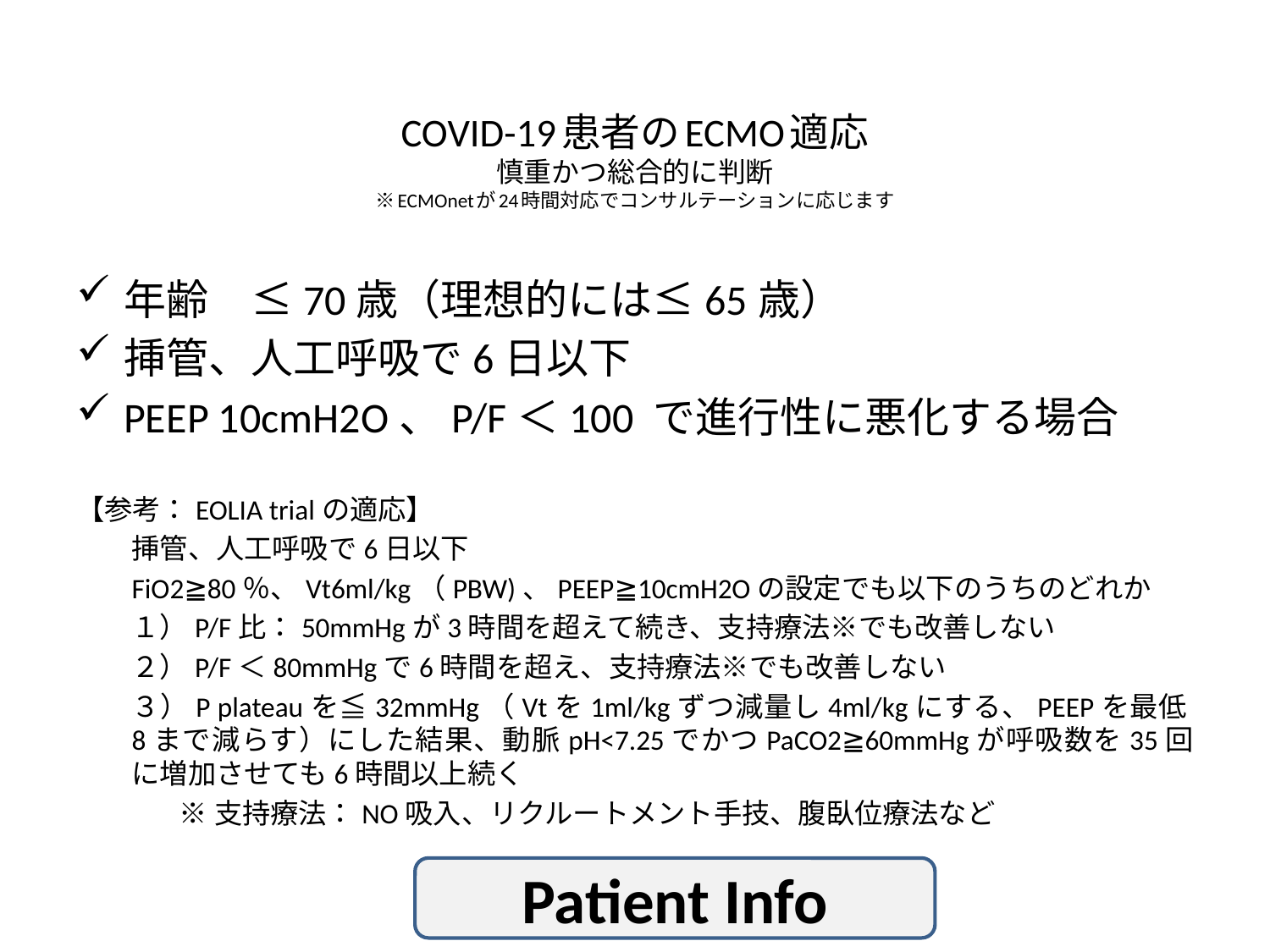

# COVID-19患者のECMO適応 慎重かつ総合的に判断 ※ECMOnetが24時間対応でコンサルテーションに応じます
年齢　≤70歳（理想的には≤65歳）
挿管、人工呼吸で6日以下
PEEP 10cmH2O、P/F＜100 で進行性に悪化する場合

【参考：EOLIA trialの適応】
挿管、人工呼吸で6日以下
FiO2≧80％、Vt6ml/kg（PBW)、PEEP≧10cmH2Oの設定でも以下のうちのどれか
１）P/F比：50mmHgが3時間を超えて続き、支持療法※でも改善しない
２）P/F＜80mmHgで6時間を超え、支持療法※でも改善しない
３）P plateauを≦32mmHg（Vtを1ml/kgずつ減量し4ml/kgにする、PEEPを最低8まで減らす）にした結果、動脈pH<7.25でかつPaCO2≧60mmHgが呼吸数を35回に増加させても6時間以上続く
※支持療法：NO吸入、リクルートメント手技、腹臥位療法など

Patient Info